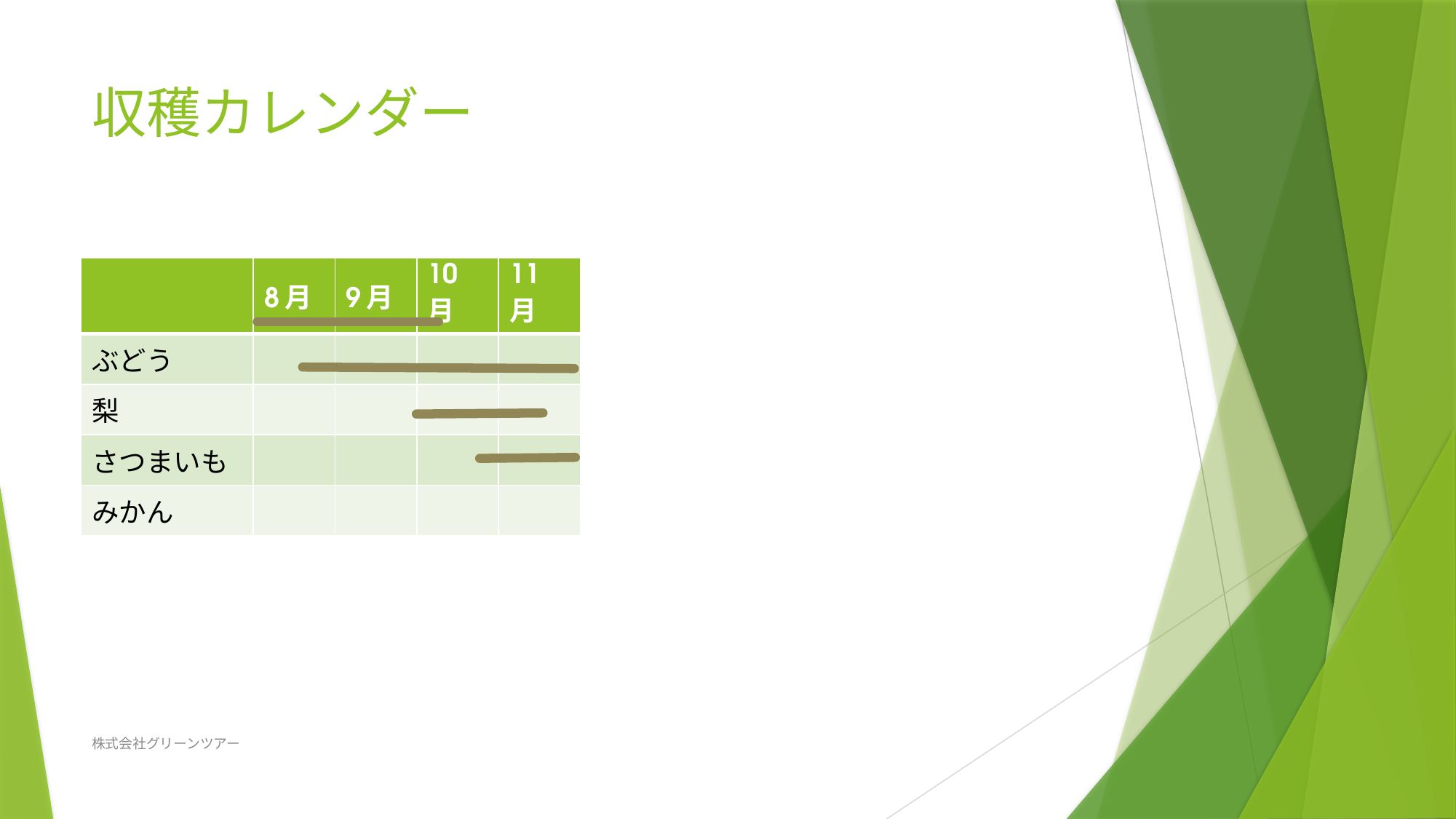

# 収穫カレンダー
|  | 8月 | 9月 | 10月 | 11月 |
| --- | --- | --- | --- | --- |
| ぶどう |  |  |  |  |
| 梨 |  |  |  |  |
| さつまいも |  |  |  |  |
| みかん |  |  |  |  |

株式会社グリーンツアー